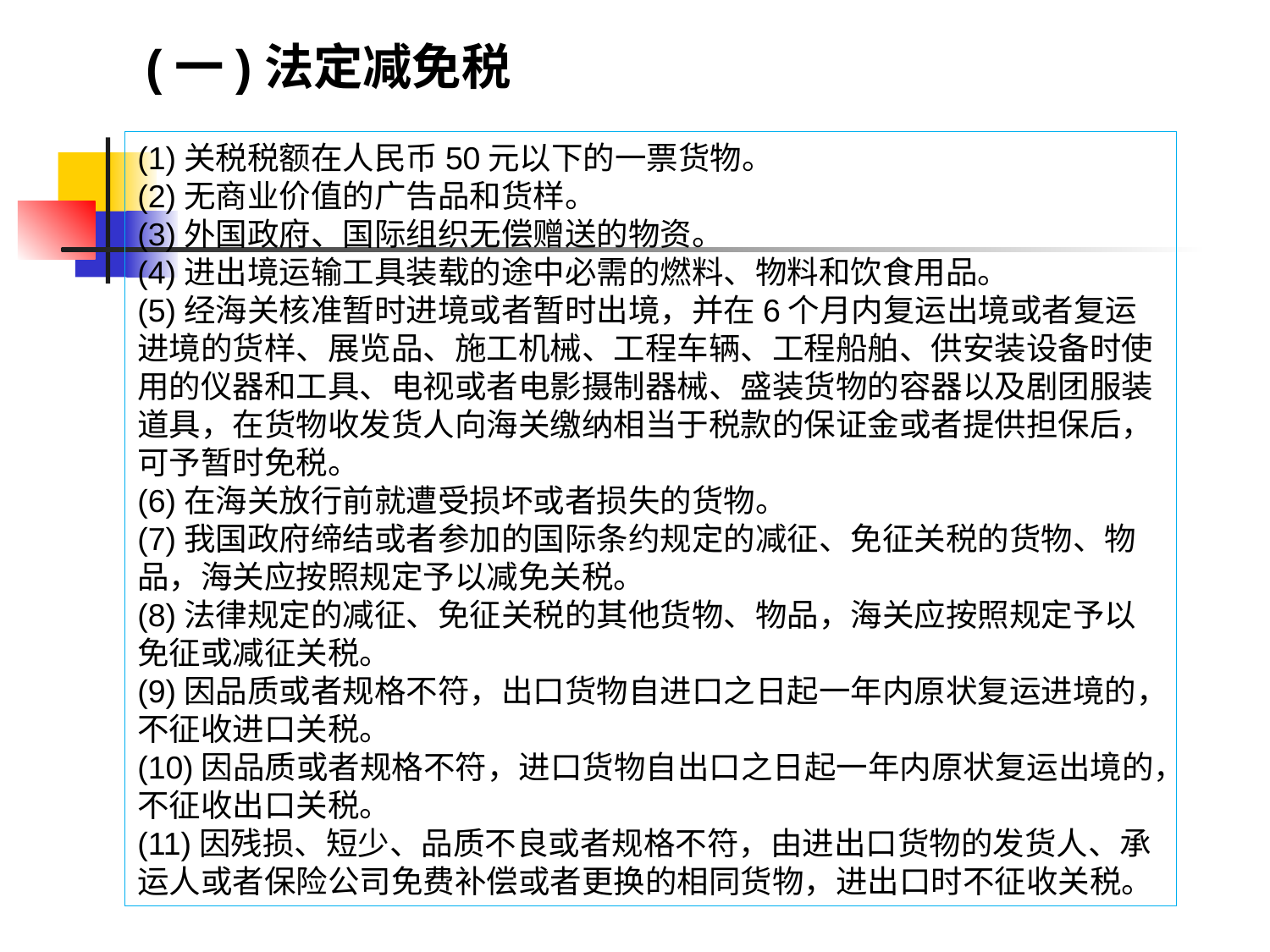

(一)法定减免税

(1)关税税额在人民币50元以下的一票货物。
(2)无商业价值的广告品和货样。
(3)外国政府、国际组织无偿赠送的物资。
(4)进出境运输工具装载的途中必需的燃料、物料和饮食用品。
(5)经海关核准暂时进境或者暂时出境，并在6个月内复运出境或者复运进境的货样、展览品、施工机械、工程车辆、工程船舶、供安装设备时使用的仪器和工具、电视或者电影摄制器械、盛装货物的容器以及剧团服装道具，在货物收发货人向海关缴纳相当于税款的保证金或者提供担保后，可予暂时免税。
(6)在海关放行前就遭受损坏或者损失的货物。
(7)我国政府缔结或者参加的国际条约规定的减征、免征关税的货物、物品，海关应按照规定予以减免关税。
(8)法律规定的减征、免征关税的其他货物、物品，海关应按照规定予以免征或减征关税。
(9)因品质或者规格不符，出口货物自进口之日起一年内原状复运进境的，不征收进口关税。
(10)因品质或者规格不符，进口货物自出口之日起一年内原状复运出境的，不征收出口关税。
(11)因残损、短少、品质不良或者规格不符，由进出口货物的发货人、承运人或者保险公司免费补偿或者更换的相同货物，进出口时不征收关税。